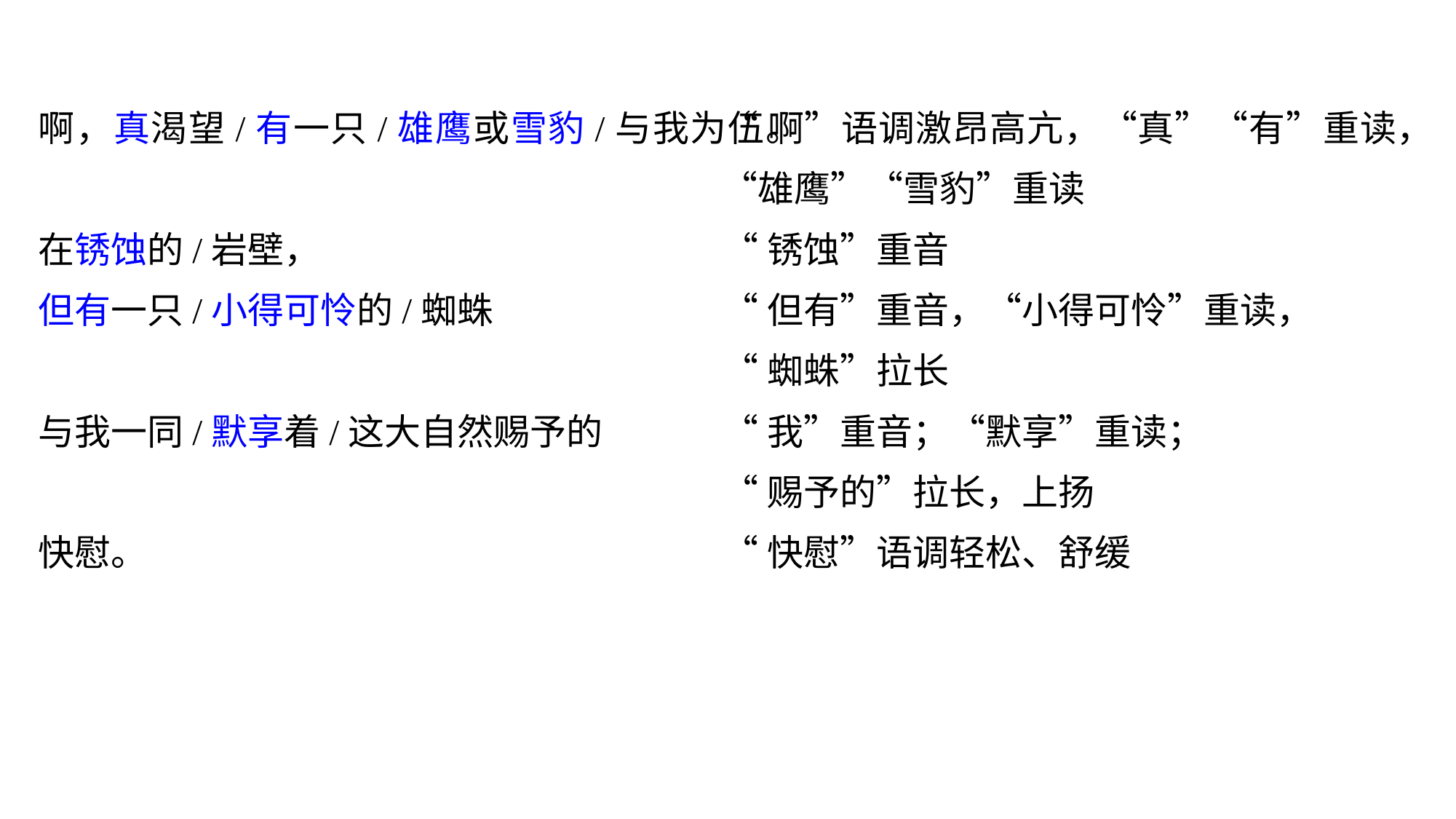

啊，真渴望/有一只/雄鹰或雪豹/与我为伍。

在锈蚀的/岩壁，
但有一只/小得可怜的/蜘蛛

与我一同/默享着/这大自然赐予的

快慰。
“啊”语调激昂高亢，“真”“有”重读，“雄鹰”“雪豹”重读
“锈蚀”重音
“但有”重音，“小得可怜”重读，
“蜘蛛”拉长
“我”重音；“默享”重读；
“赐予的”拉长，上扬
“快慰”语调轻松、舒缓